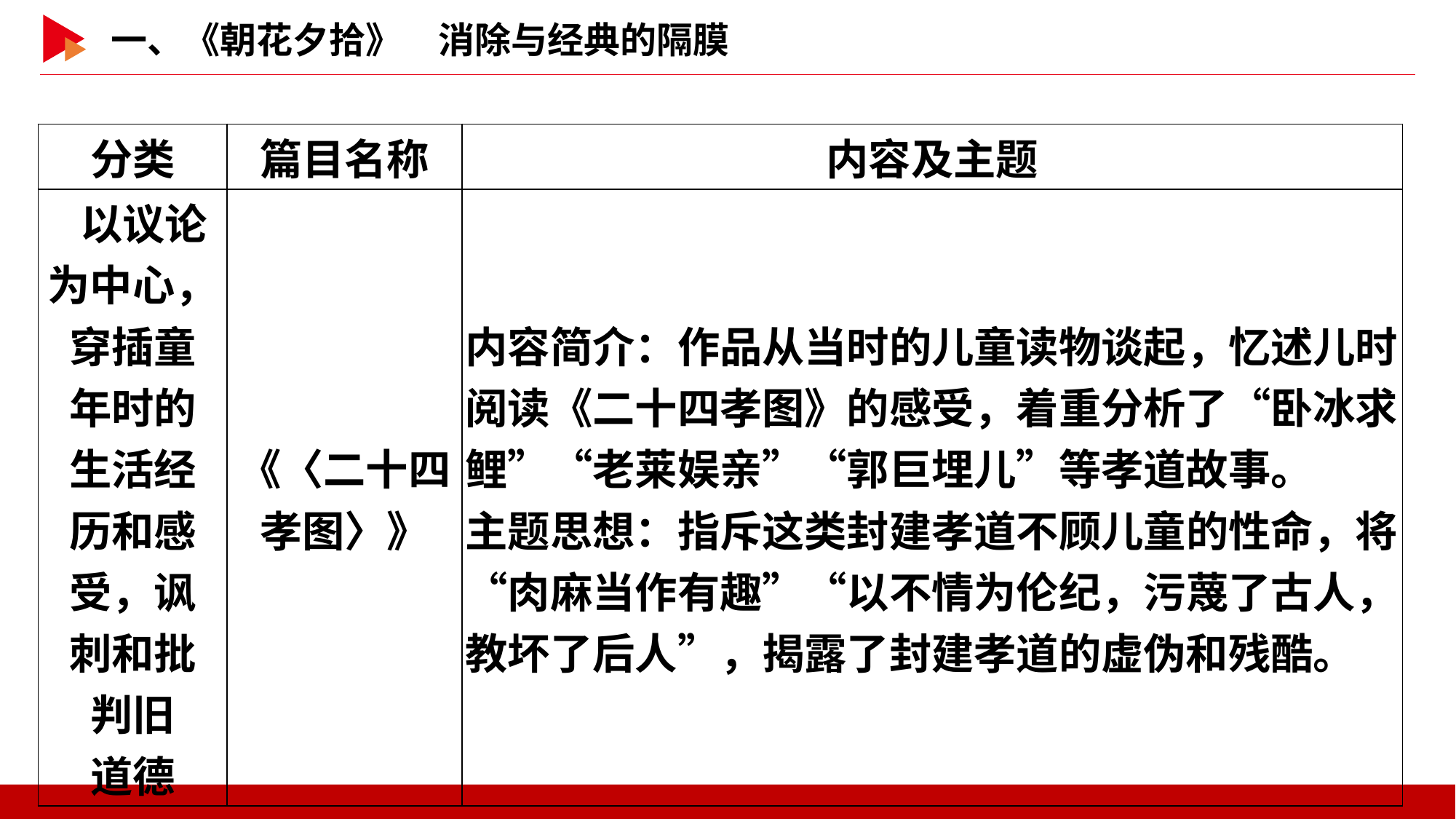

| 分类 | 篇目名称 | 内容及主题 |
| --- | --- | --- |
| 以议论 为中心， 穿插童 年时的 生活经 历和感 受，讽 刺和批 判旧 道德 | 《〈二十四孝图〉》 | 内容简介：作品从当时的儿童读物谈起，忆述儿时阅读《二十四孝图》的感受，着重分析了“卧冰求鲤”“老莱娱亲”“郭巨埋儿”等孝道故事。 主题思想：指斥这类封建孝道不顾儿童的性命，将“肉麻当作有趣”“以不情为伦纪，污蔑了古人，教坏了后人”，揭露了封建孝道的虚伪和残酷。 |